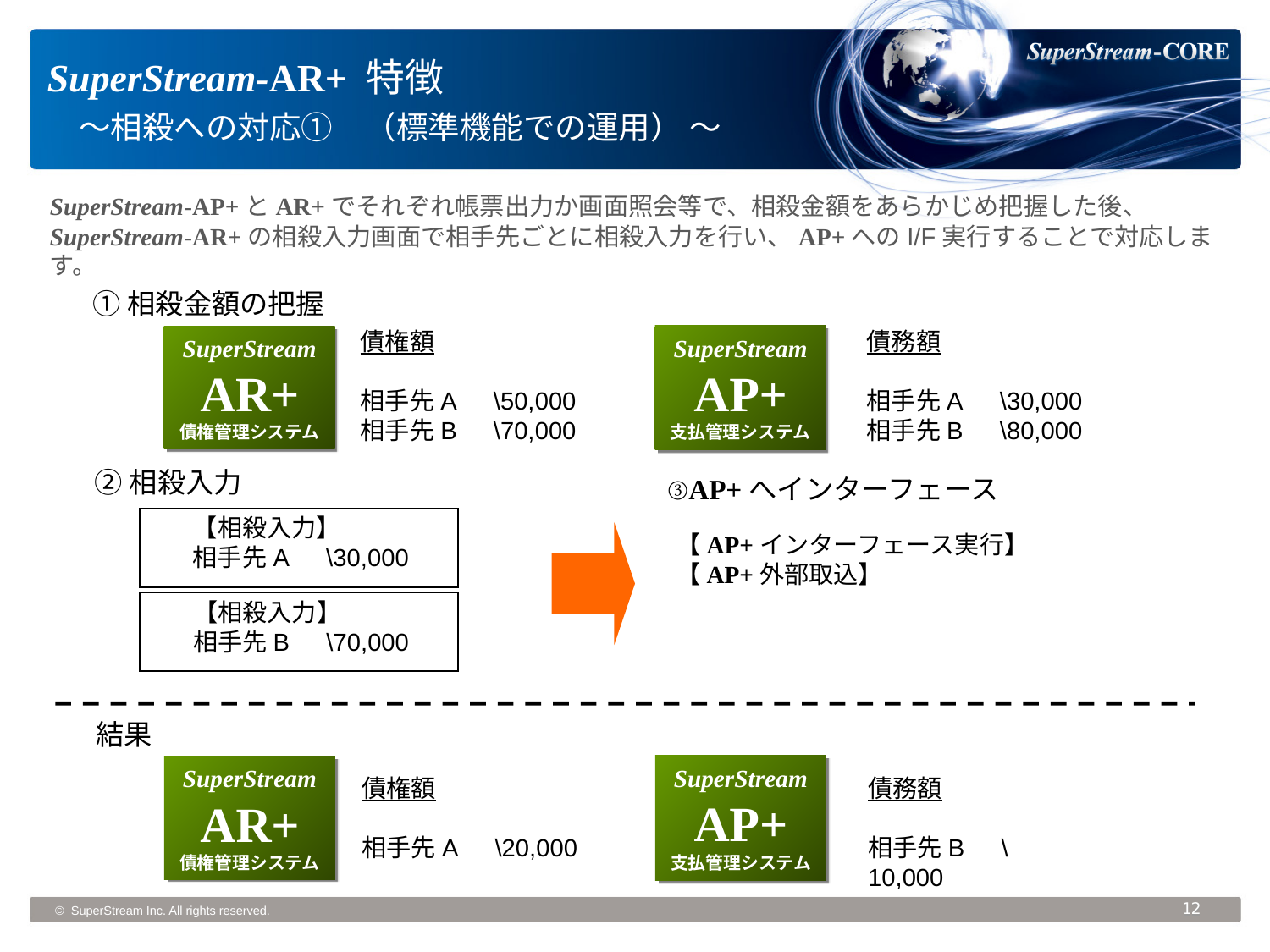

SuperStream-AR+ 特徴
　～相殺への対応①　（標準機能での運用） ～
SuperStream-AP+とAR+でそれぞれ帳票出力か画面照会等で、相殺金額をあらかじめ把握した後、
SuperStream-AR+の相殺入力画面で相手先ごとに相殺入力を行い、AP+へのI/F実行することで対応します。
①相殺金額の把握
債権額

相手先A　\50,000
相手先B　\70,000
債務額

相手先A　\30,000
相手先B　\80,000
SuperStream
AP+
支払管理システム
SuperStream
AR+
債権管理システム
①相殺入力
②相殺入力
③AP+へインターフェース
【相殺入力】
相手先A　\30,000

【AP+インターフェース実行】
【AP+外部取込】
【相殺入力】
相手先B　\70,000

結果
SuperStream
AP+
支払管理システム
SuperStream
AR+
債権管理システム
債権額

相手先A　\20,000
債務額

相手先B　\10,000
12
©  SuperStream Inc. All rights reserved.
12